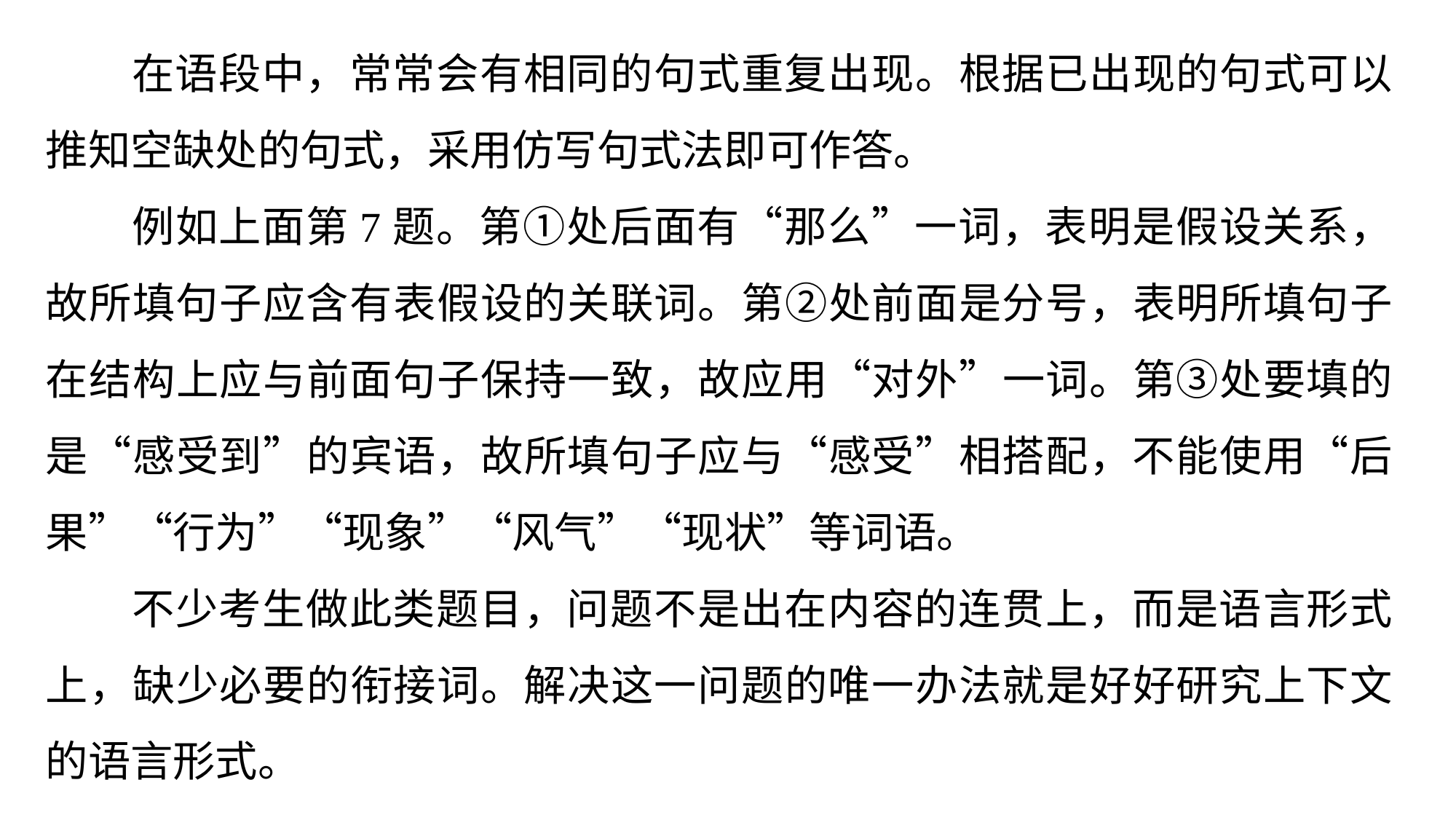

在语段中，常常会有相同的句式重复出现。根据已出现的句式可以推知空缺处的句式，采用仿写句式法即可作答。
例如上面第7题。第①处后面有“那么”一词，表明是假设关系，故所填句子应含有表假设的关联词。第②处前面是分号，表明所填句子在结构上应与前面句子保持一致，故应用“对外”一词。第③处要填的是“感受到”的宾语，故所填句子应与“感受”相搭配，不能使用“后果”“行为”“现象”“风气”“现状”等词语。
不少考生做此类题目，问题不是出在内容的连贯上，而是语言形式上，缺少必要的衔接词。解决这一问题的唯一办法就是好好研究上下文的语言形式。